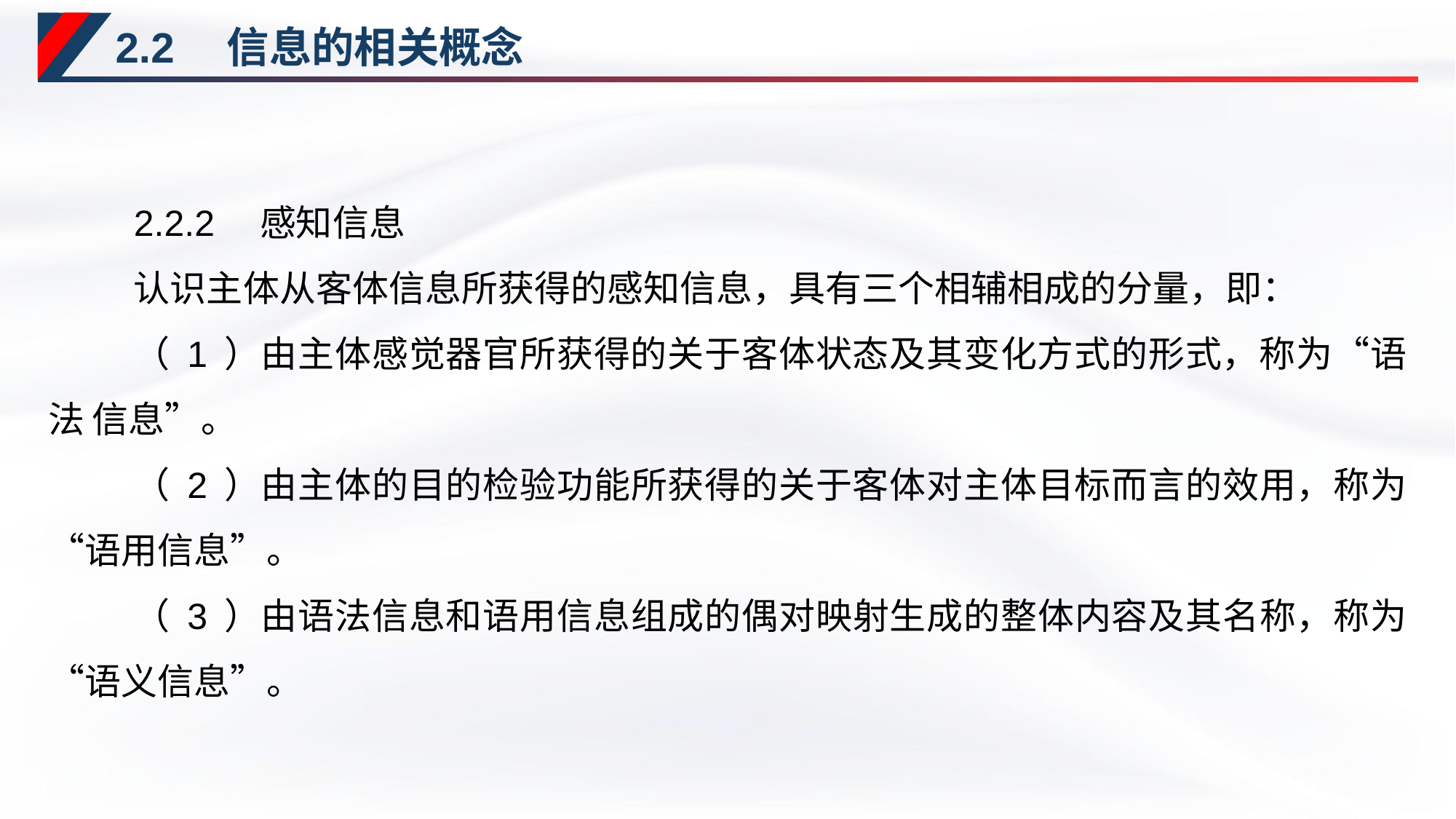

# 2.2　信息的相关概念
2.2.2　感知信息
认识主体从客体信息所获得的感知信息，具有三个相辅相成的分量，即：
（ 1 ）由主体感觉器官所获得的关于客体状态及其变化方式的形式，称为“语法 信息”。
（ 2 ）由主体的目的检验功能所获得的关于客体对主体目标而言的效用，称为“语用信息”。
（ 3 ）由语法信息和语用信息组成的偶对映射生成的整体内容及其名称，称为“语义信息”。